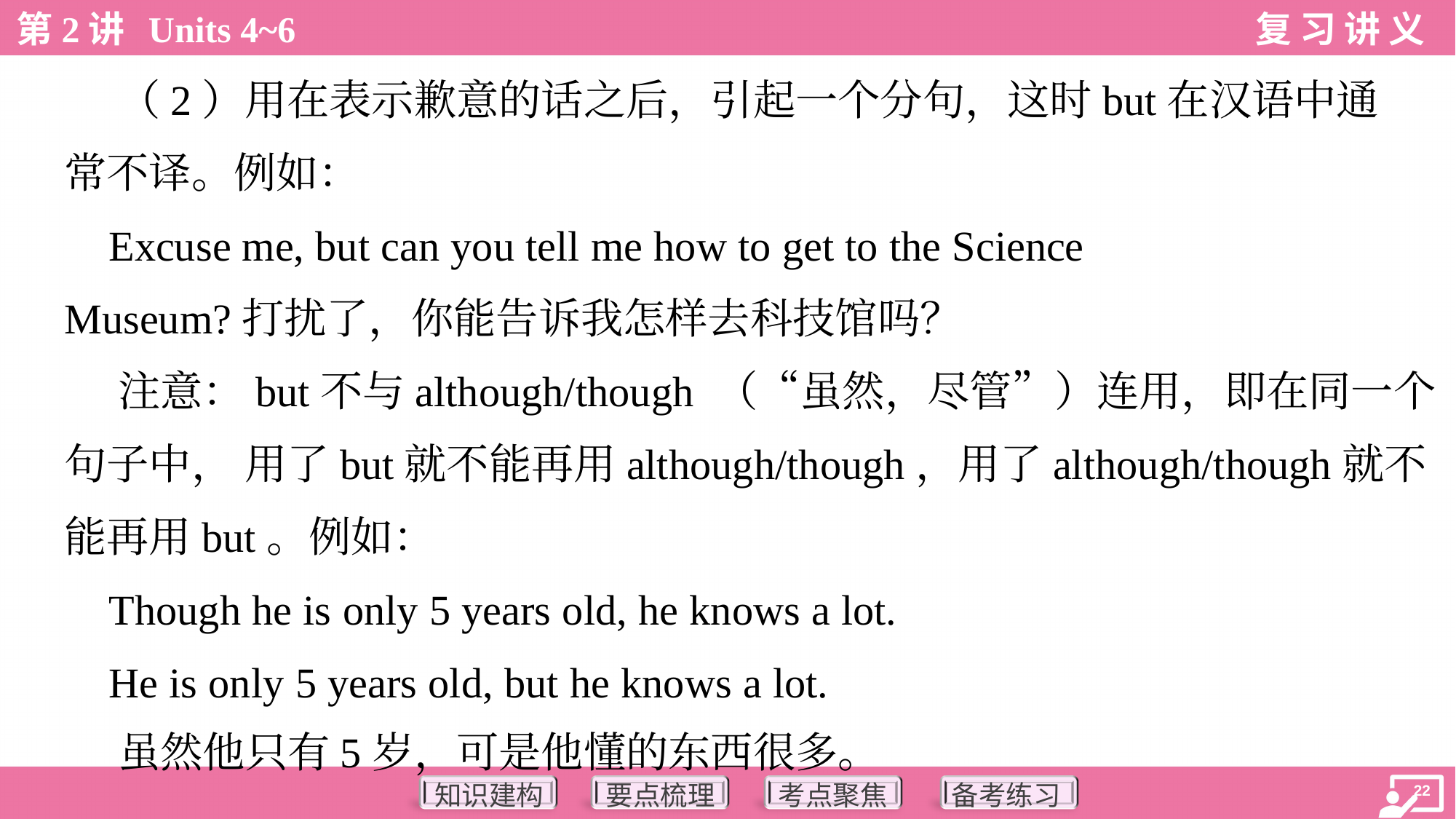

（2）用在表示歉意的话之后，引起一个分句，这时but在汉语中通
常不译。例如：
    Excuse me, but can you tell me how to get to the Science
Museum?打扰了，你能告诉我怎样去科技馆吗？
    注意：but不与although/though （“虽然，尽管”）连用，即在同一个
句子中， 用了but就不能再用although/though，用了although/though就不
能再用but。例如：
    Though he is only 5 years old, he knows a lot.
    He is only 5 years old, but he knows a lot.
    虽然他只有5岁，可是他懂的东西很多。